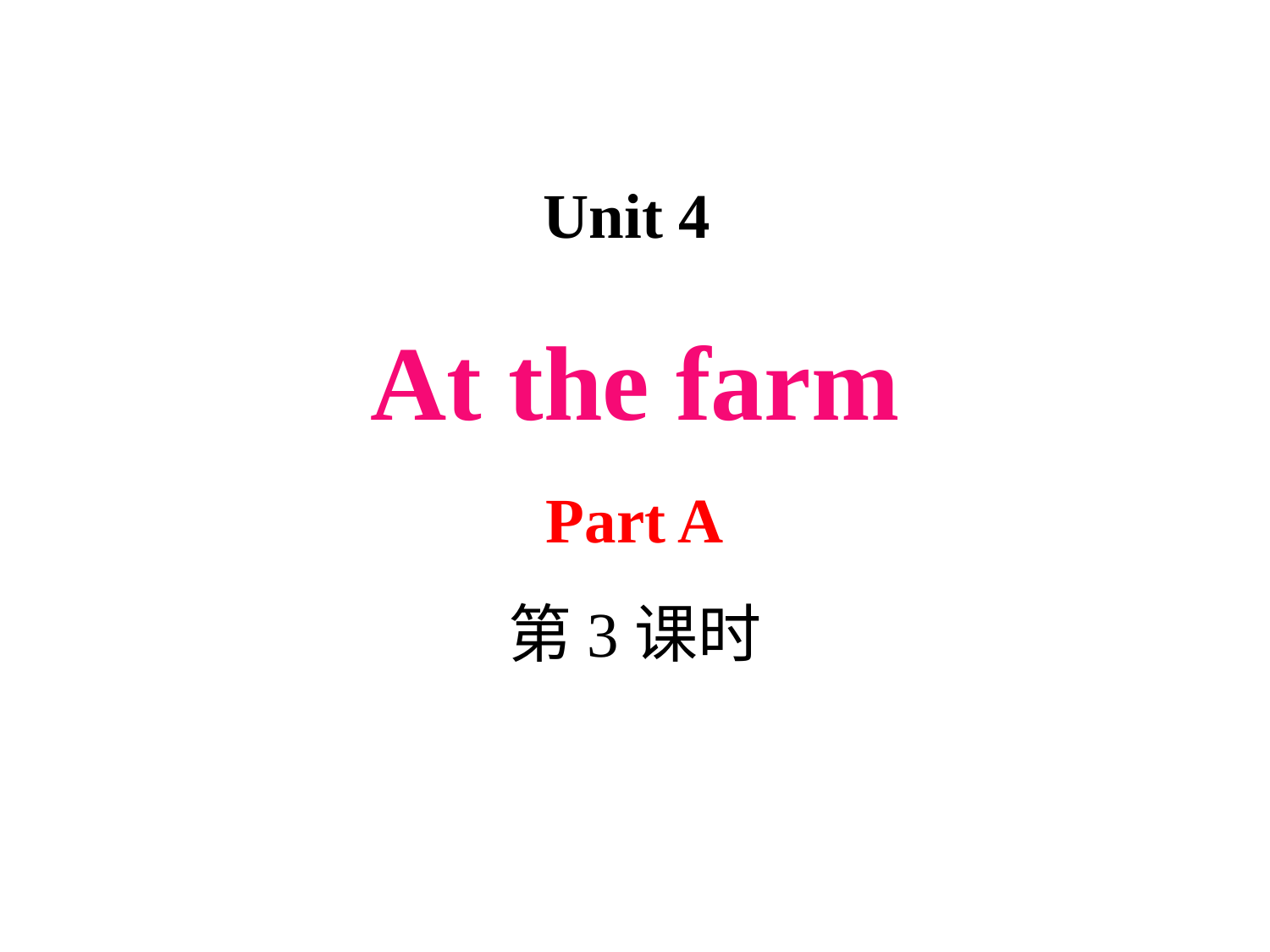

Unit 4
At the farm
Part A
第3课时